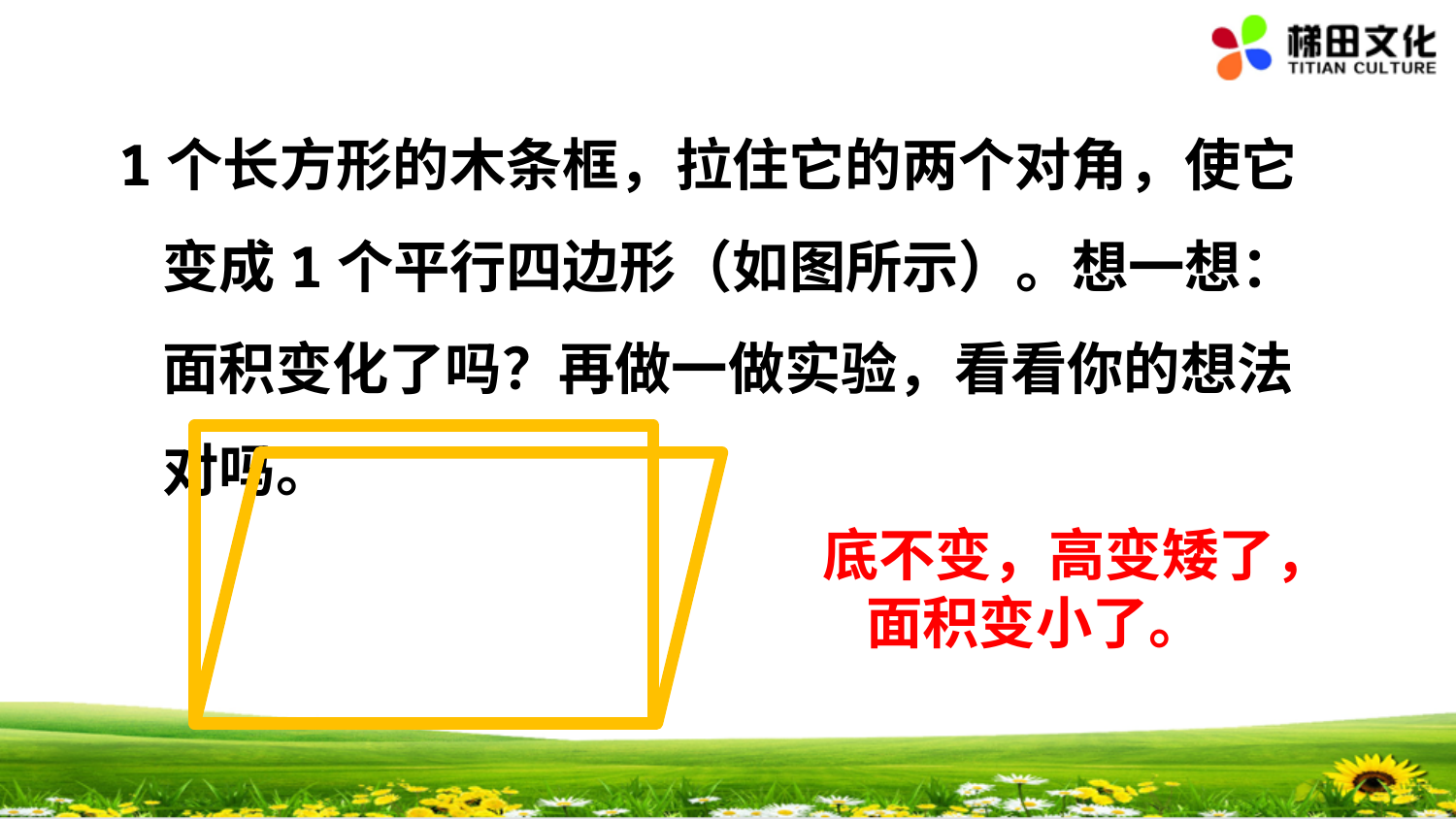

1个长方形的木条框，拉住它的两个对角，使它变成1个平行四边形（如图所示）。想一想：面积变化了吗？再做一做实验，看看你的想法对吗。

底不变，高变矮了，面积变小了。